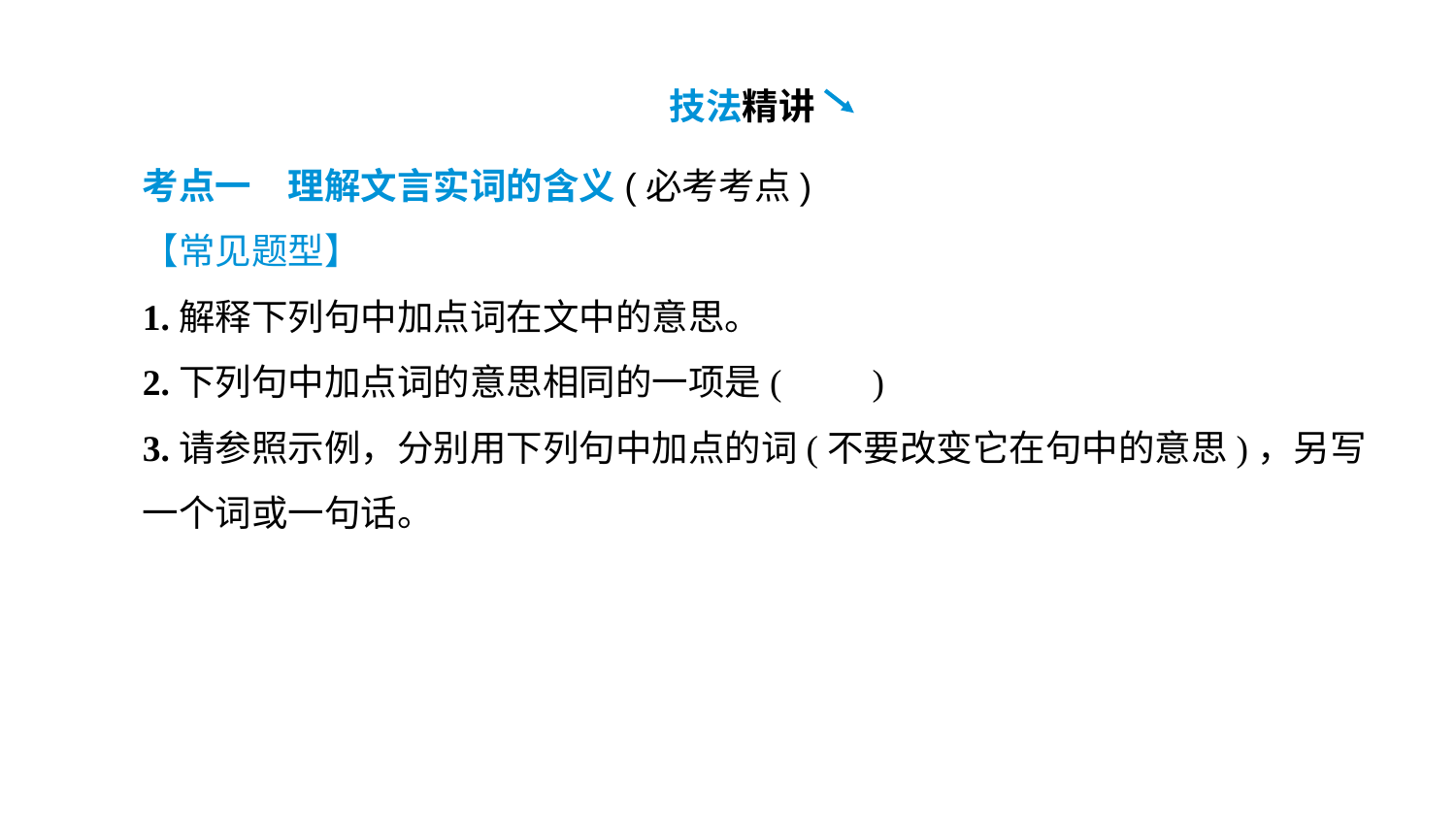

技法精讲
考点一　理解文言实词的含义(必考考点)
【常见题型】
1.解释下列句中加点词在文中的意思。
2.下列句中加点词的意思相同的一项是(　　)
3.请参照示例，分别用下列句中加点的词(不要改变它在句中的意思)，另写一个词或一句话。